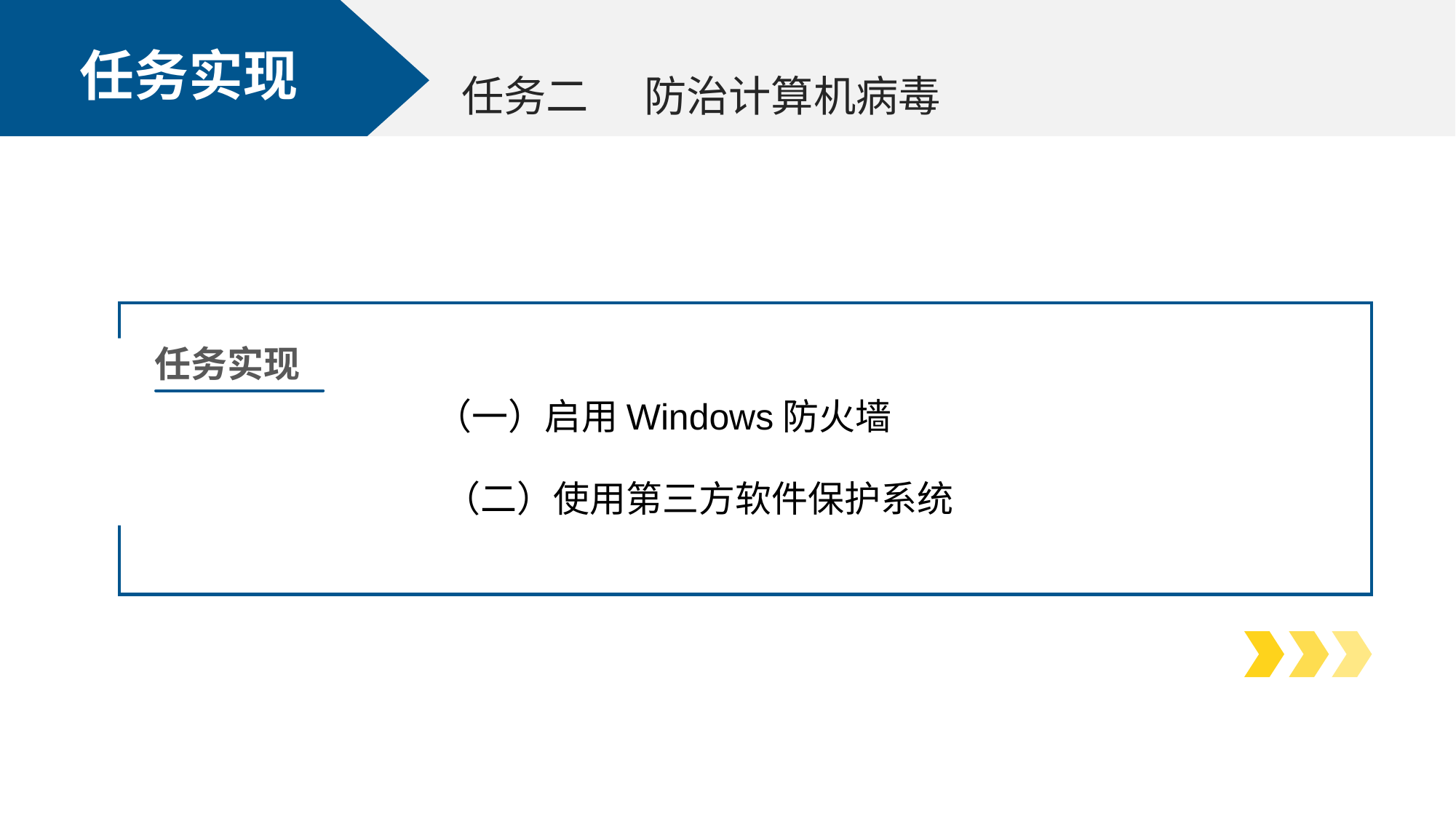

任务实现
 防治计算机病毒
任务二

任务实现

（一）启用Windows防火墙
（二）使用第三方软件保护系统